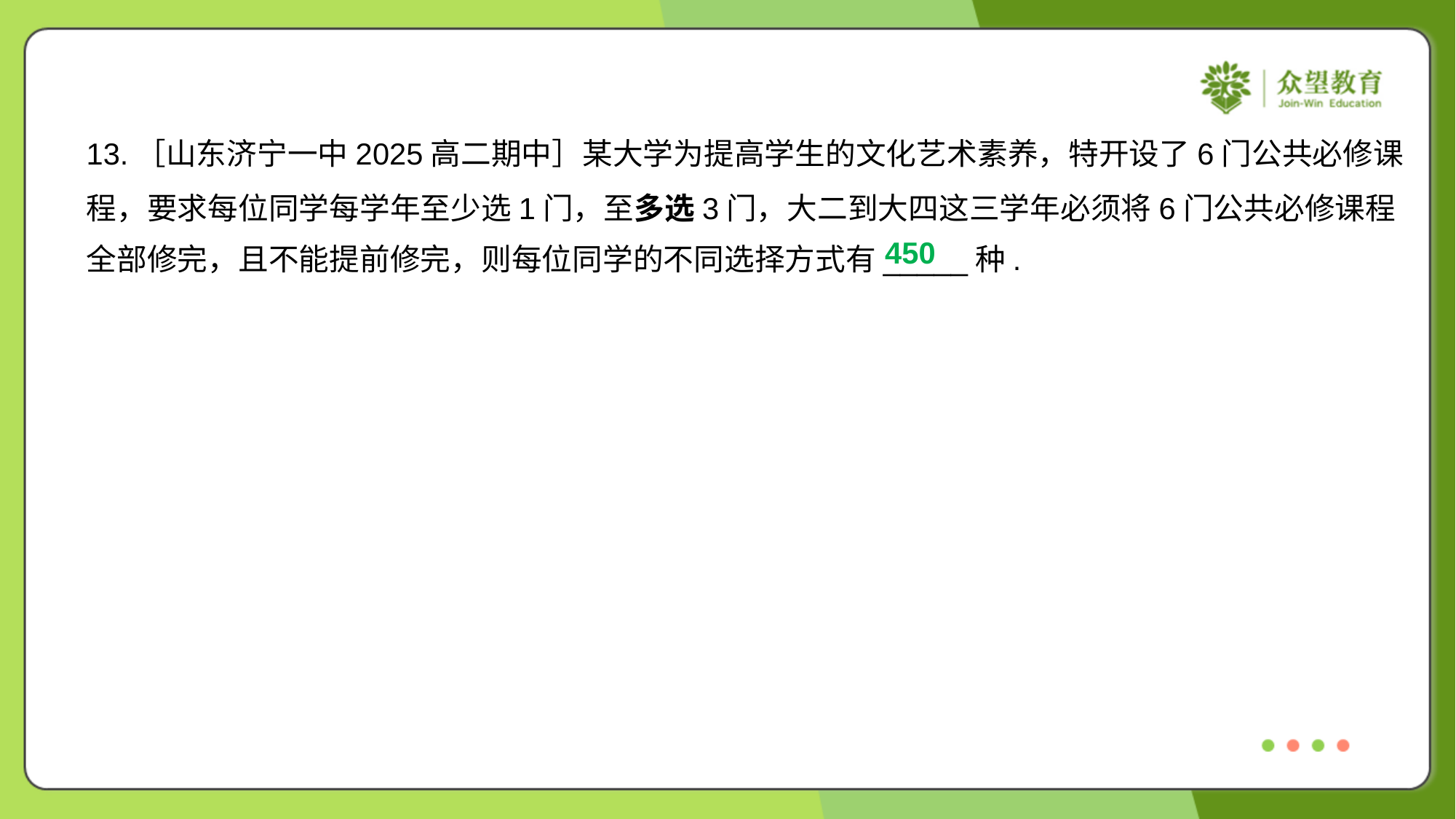

13.［山东济宁一中2025高二期中］某大学为提高学生的文化艺术素养，特开设了6门公共必修课
程，要求每位同学每学年至少选1门，至多选3门，大二到大四这三学年必须将6门公共必修课程
全部修完，且不能提前修完，则每位同学的不同选择方式有_____种.
450